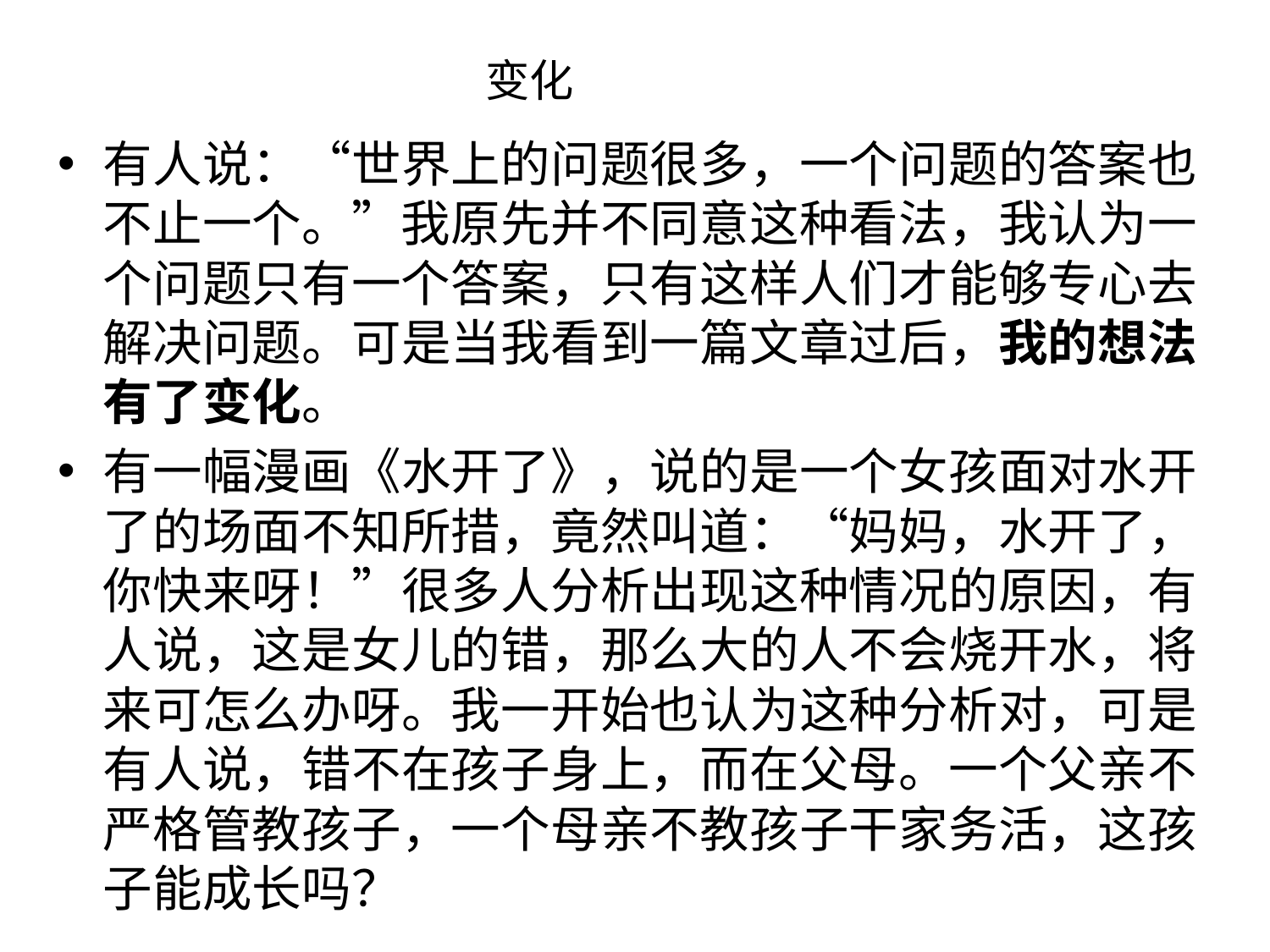

# 变化
有人说：“世界上的问题很多，一个问题的答案也不止一个。”我原先并不同意这种看法，我认为一个问题只有一个答案，只有这样人们才能够专心去解决问题。可是当我看到一篇文章过后，我的想法有了变化。
有一幅漫画《水开了》，说的是一个女孩面对水开了的场面不知所措，竟然叫道：“妈妈，水开了，你快来呀！”很多人分析出现这种情况的原因，有人说，这是女儿的错，那么大的人不会烧开水，将来可怎么办呀。我一开始也认为这种分析对，可是有人说，错不在孩子身上，而在父母。一个父亲不严格管教孩子，一个母亲不教孩子干家务活，这孩子能成长吗？